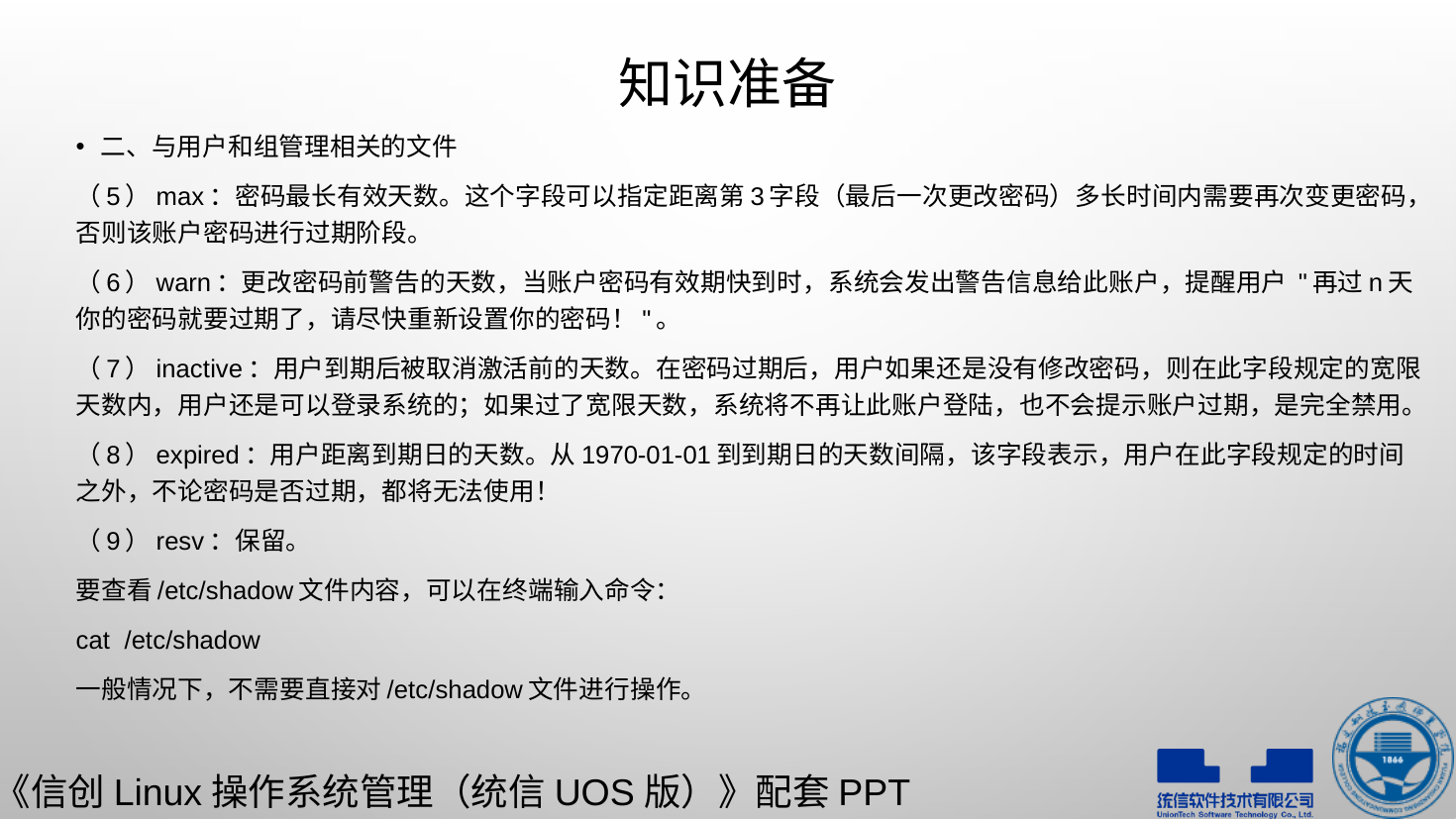

# 知识准备
二、与用户和组管理相关的文件
（5）max：密码最长有效天数。这个字段可以指定距离第3字段（最后一次更改密码）多长时间内需要再次变更密码，否则该账户密码进行过期阶段。
（6）warn：更改密码前警告的天数，当账户密码有效期快到时，系统会发出警告信息给此账户，提醒用户 "再过n天你的密码就要过期了，请尽快重新设置你的密码！"。
（7）inactive：用户到期后被取消激活前的天数。在密码过期后，用户如果还是没有修改密码，则在此字段规定的宽限天数内，用户还是可以登录系统的；如果过了宽限天数，系统将不再让此账户登陆，也不会提示账户过期，是完全禁用。
（8）expired：用户距离到期日的天数。从1970-01-01到到期日的天数间隔，该字段表示，用户在此字段规定的时间之外，不论密码是否过期，都将无法使用！
（9）resv：保留。
要查看/etc/shadow文件内容，可以在终端输入命令：
cat  /etc/shadow
一般情况下，不需要直接对/etc/shadow文件进行操作。